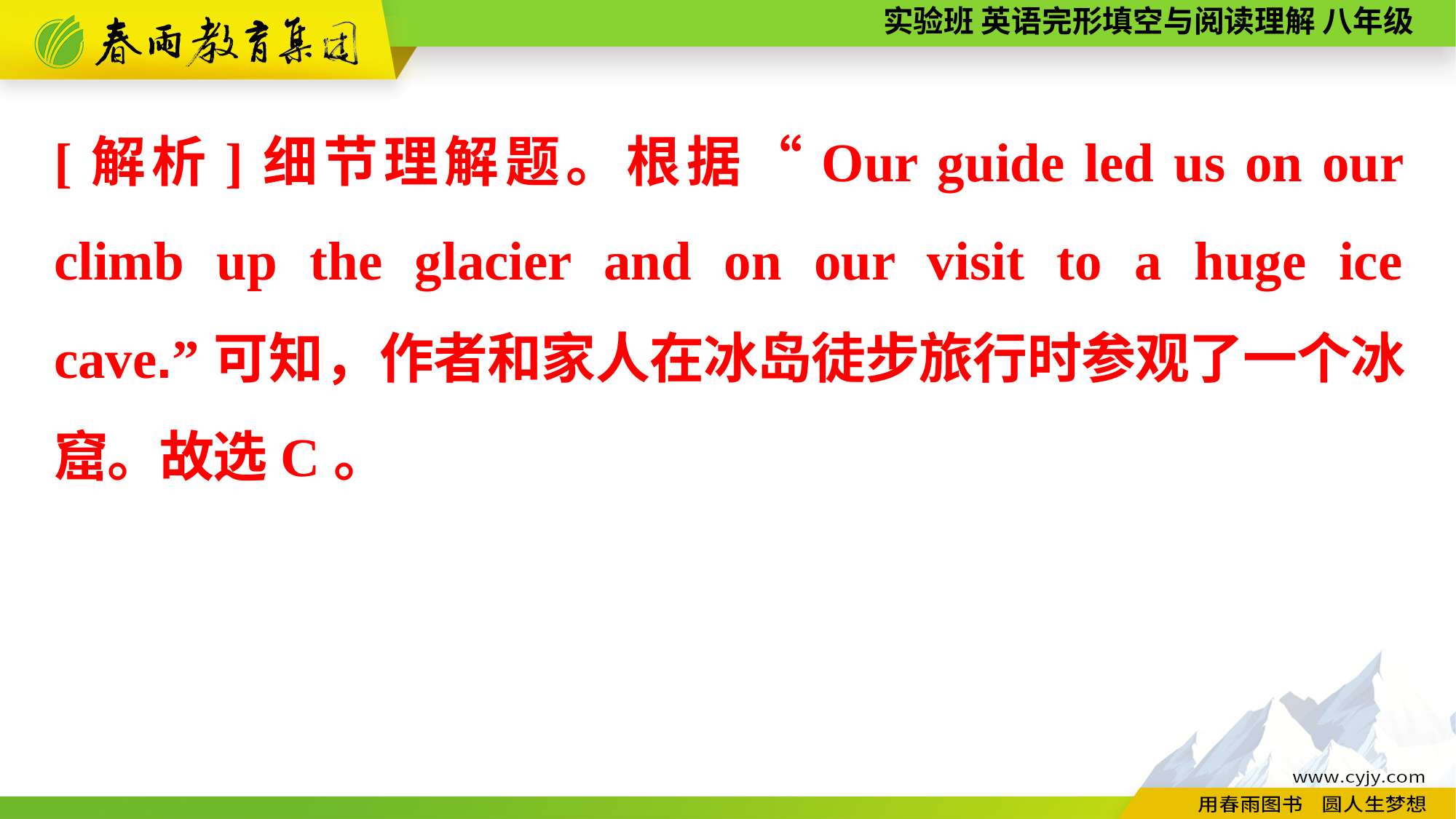

[解析]细节理解题。根据“Our guide led us on our climb up the glacier and on our visit to a huge ice cave.”可知，作者和家人在冰岛徒步旅行时参观了一个冰窟。故选C。